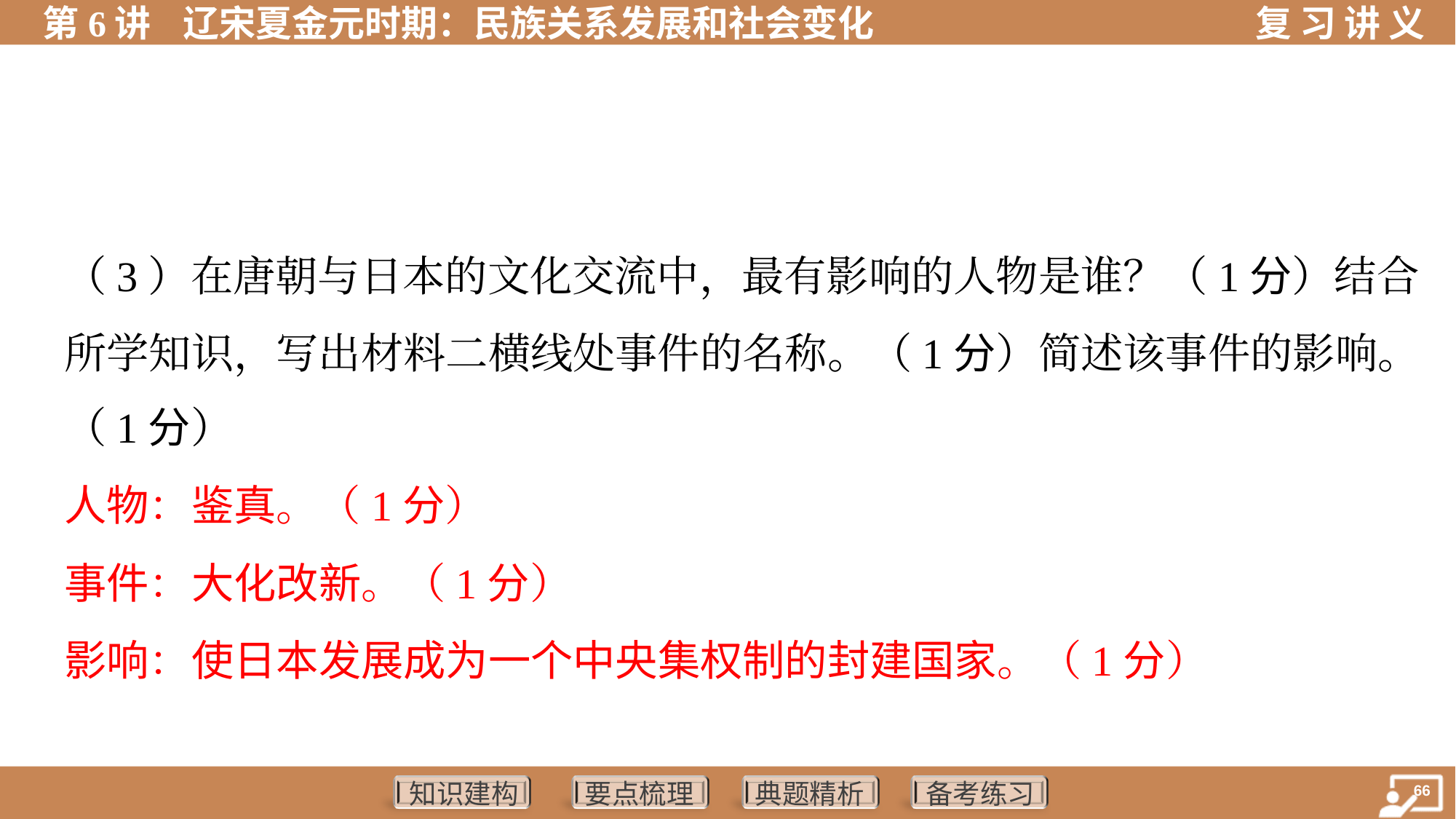

（3）在唐朝与日本的文化交流中，最有影响的人物是谁？（1分）结合
所学知识，写出材料二横线处事件的名称。（1分）简述该事件的影响。
（1分）
人物：鉴真。（1分）
事件：大化改新。（1分）
影响：使日本发展成为一个中央集权制的封建国家。（1分）